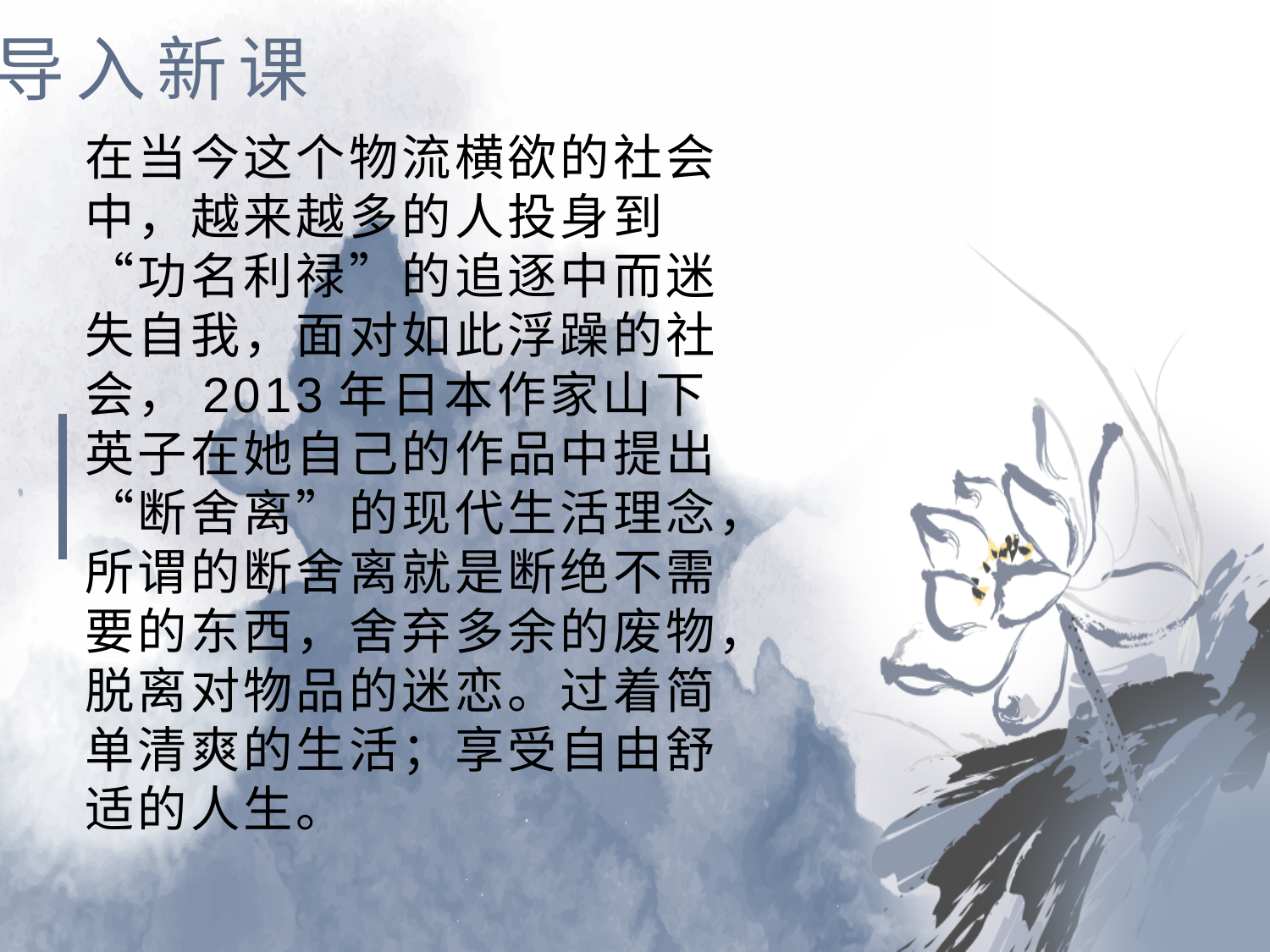

导入新课
在当今这个物流横欲的社会中，越来越多的人投身到“功名利禄”的追逐中而迷失自我，面对如此浮躁的社会，2013年日本作家山下英子在她自己的作品中提出“断舍离”的现代生活理念，所谓的断舍离就是断绝不需要的东西，舍弃多余的废物，脱离对物品的迷恋。过着简单清爽的生活；享受自由舒适的人生。